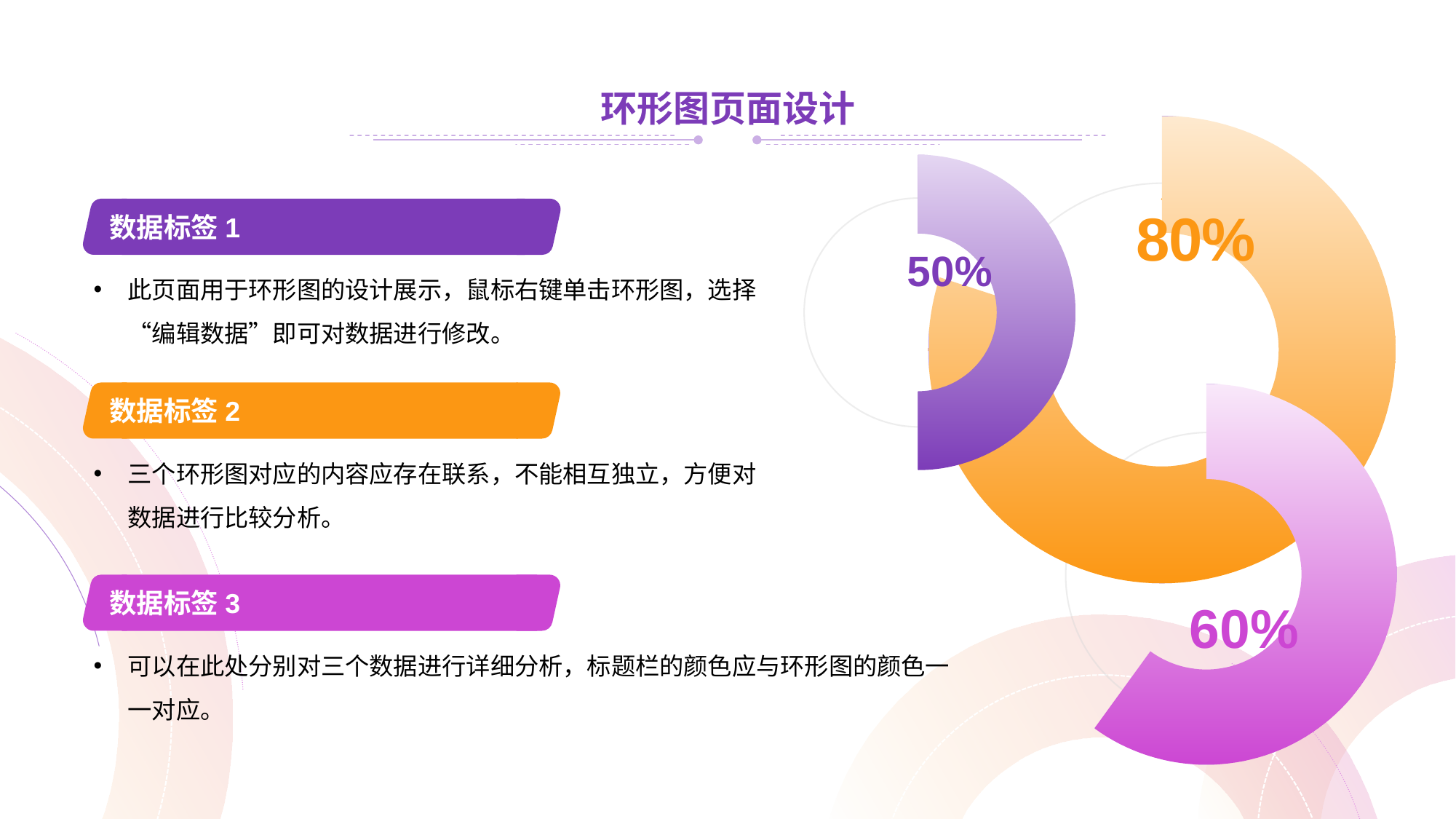

环形图页面设计

### Chart

| Category | 销售额 |
|---|---|
| 填充颜色 | 0.8 |
| 空白数据 | 0.2 |

### Chart

| Category | 销售额 |
|---|---|
| 填充颜色 | 0.5 |
| 空白数据 | 0.5 |

数据标签1
此页面用于环形图的设计展示，鼠标右键单击环形图，选择“编辑数据”即可对数据进行修改。

### Chart

| Category | 销售额 |
|---|---|
| 第一季度 | 0.6 |
| 第二季度 | 0.4 |

数据标签2

三个环形图对应的内容应存在联系，不能相互独立，方便对数据进行比较分析。

数据标签3
可以在此处分别对三个数据进行详细分析，标题栏的颜色应与环形图的颜色一一对应。